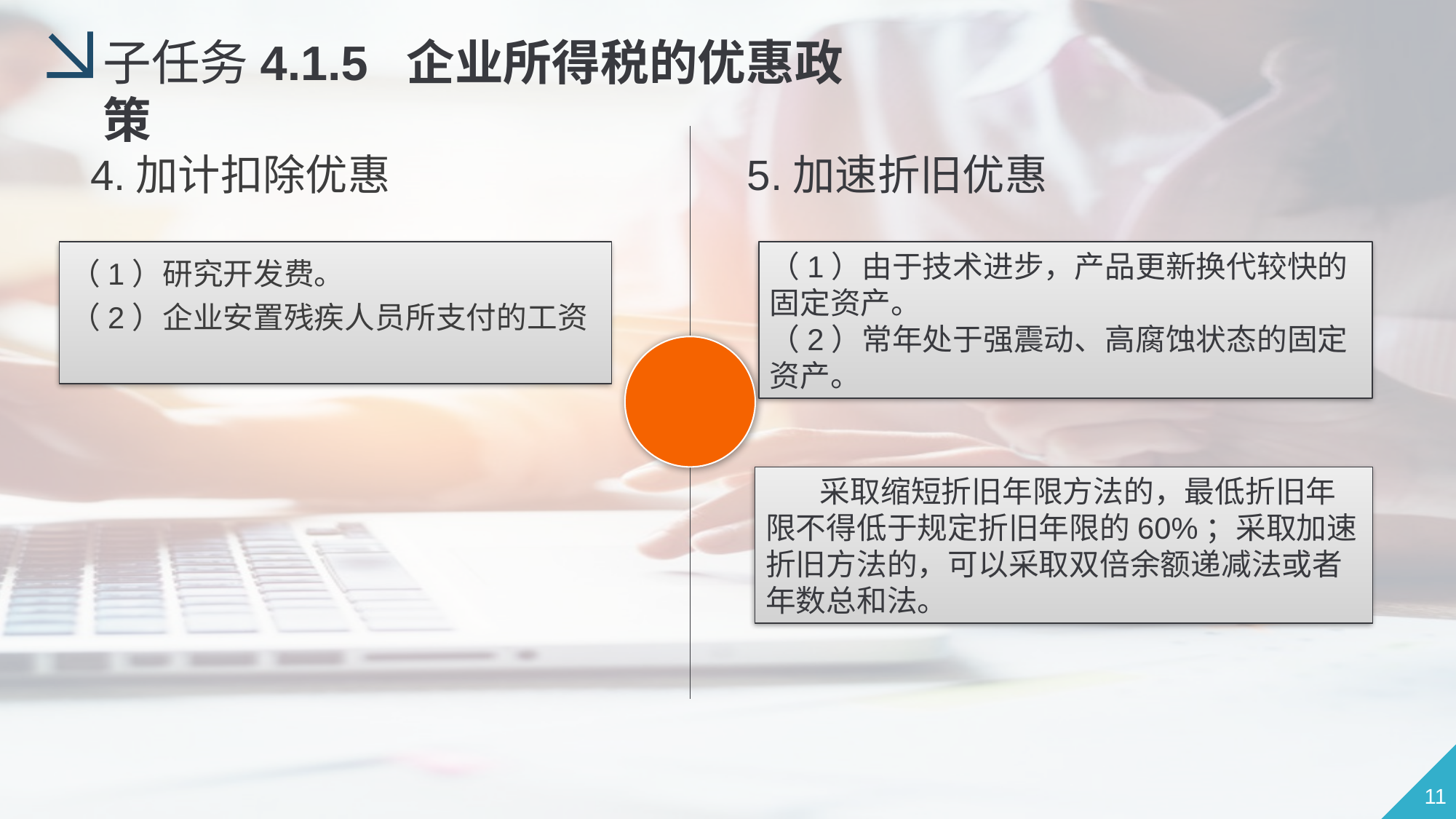

子任务4.1.5  企业所得税的优惠政策

5.加速折旧优惠
4.加计扣除优惠
（1）研究开发费。
（2）企业安置残疾人员所支付的工资

（1）由于技术进步，产品更新换代较快的固定资产。
（2）常年处于强震动、高腐蚀状态的固定资产。

       采取缩短折旧年限方法的，最低折旧年限不得低于规定折旧年限的60%；采取加速折旧方法的，可以采取双倍余额递减法或者年数总和法。